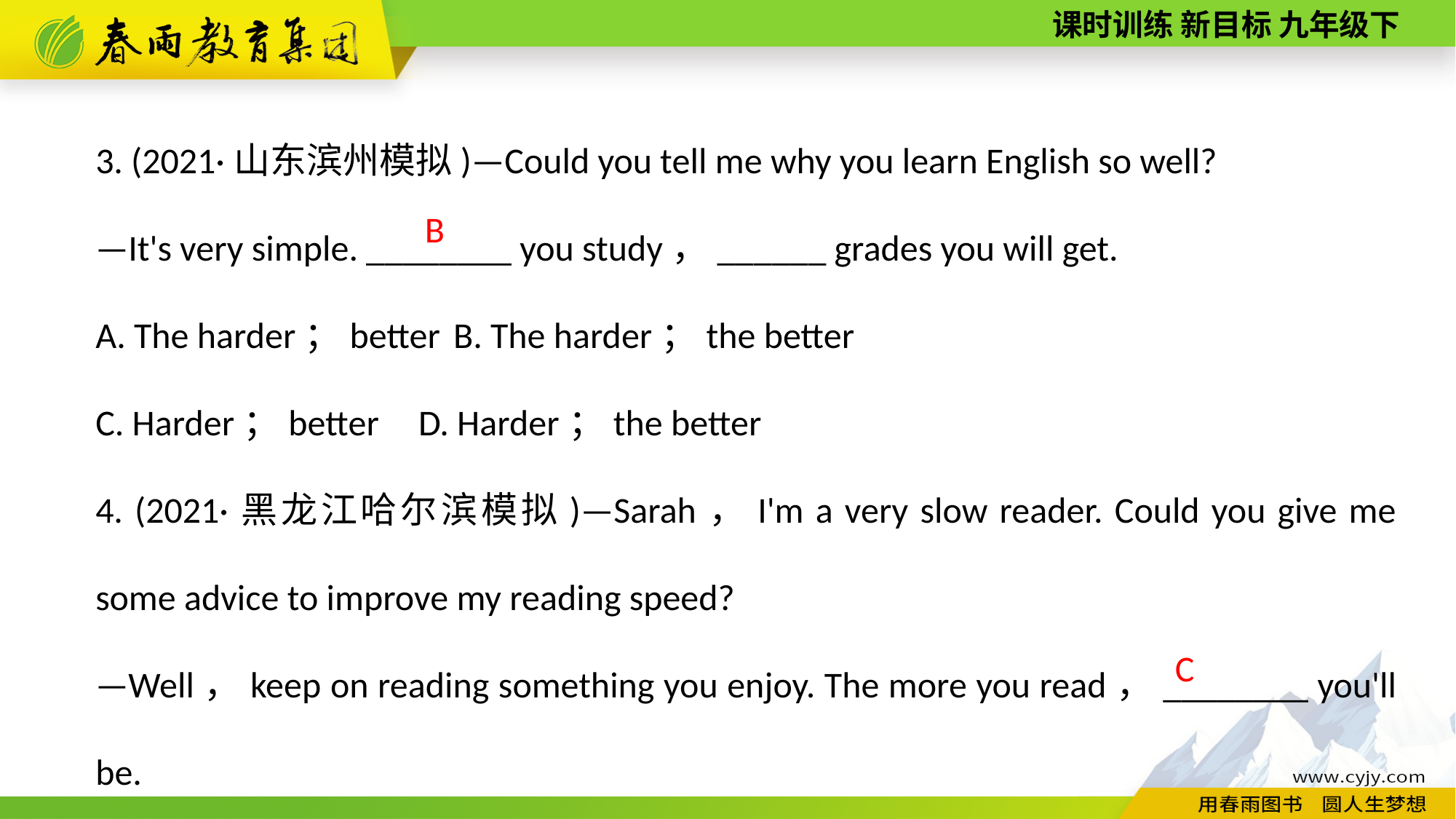

3. (2021·山东滨州模拟)—Could you tell me why you learn English so well?
—It's very simple. ________ you study，______ grades you will get.
A. The harder；better   B. The harder；the better
C. Harder；better         D. Harder；the better
4. (2021·黑龙江哈尔滨模拟)—Sarah，I'm a very slow reader. Could you give me some advice to improve my reading speed?
—Well，keep on reading something you enjoy. The more you read，________ you'll be.
A. the slower  B. the fresher C. the faster
B
C